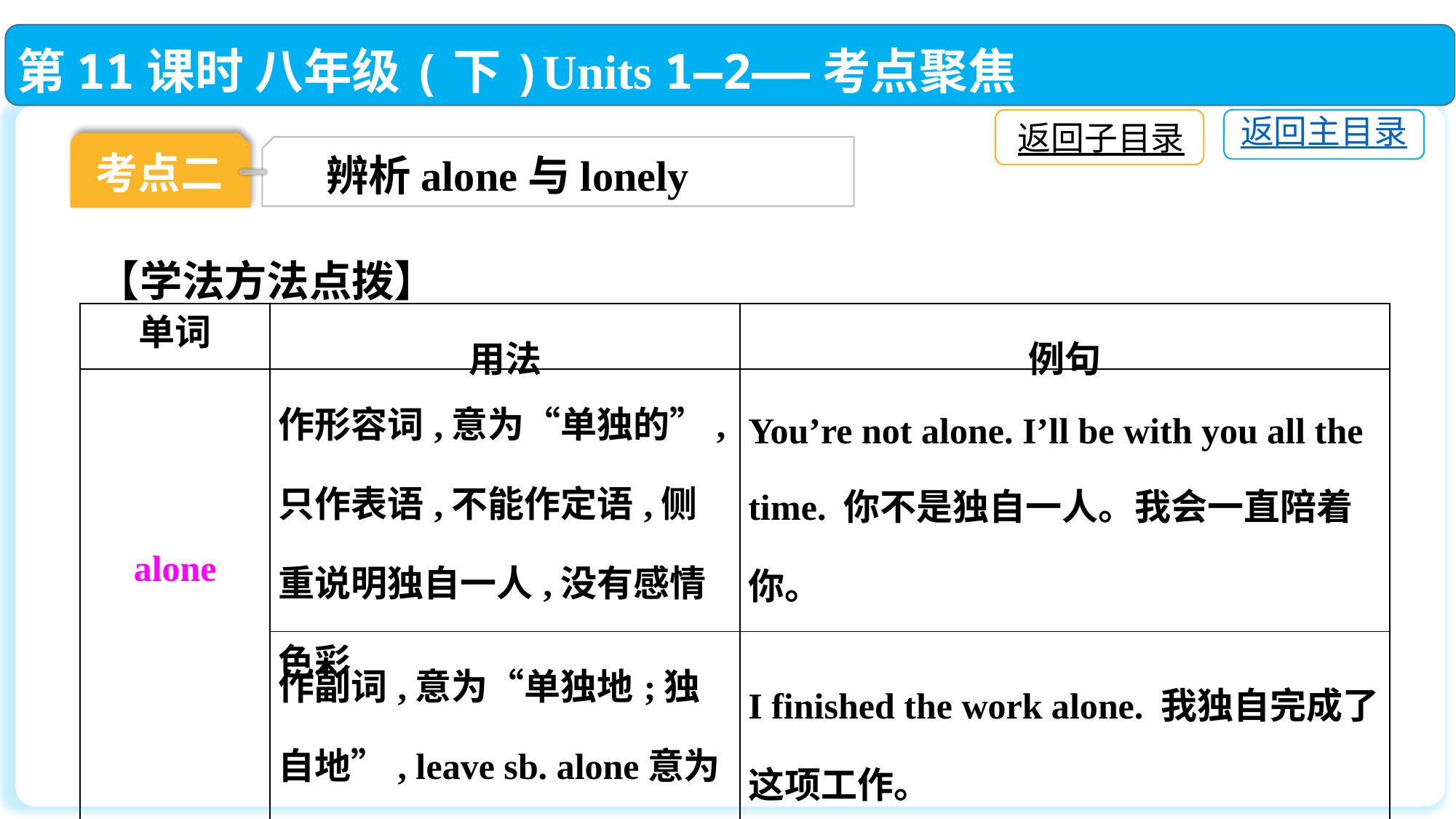

第11课时 八年级(下)Units 1—2——考点聚焦

返回主目录

返回子目录
考点二
辨析alone与lonely

【学法方法点拨】
| 单词 | 用法 | 例句 |
| --- | --- | --- |
| alone | 作形容词,意为“单独的”,只作表语,不能作定语,侧重说明独自一人,没有感情色彩 | You’re not alone. I’ll be with you all the time. 你不是独自一人。我会一直陪着你。 |
|  | 作副词,意为“单独地;独自地”, leave sb. alone意为“把某人单独留下” | I finished the work alone. 我独自完成了这项工作。 |